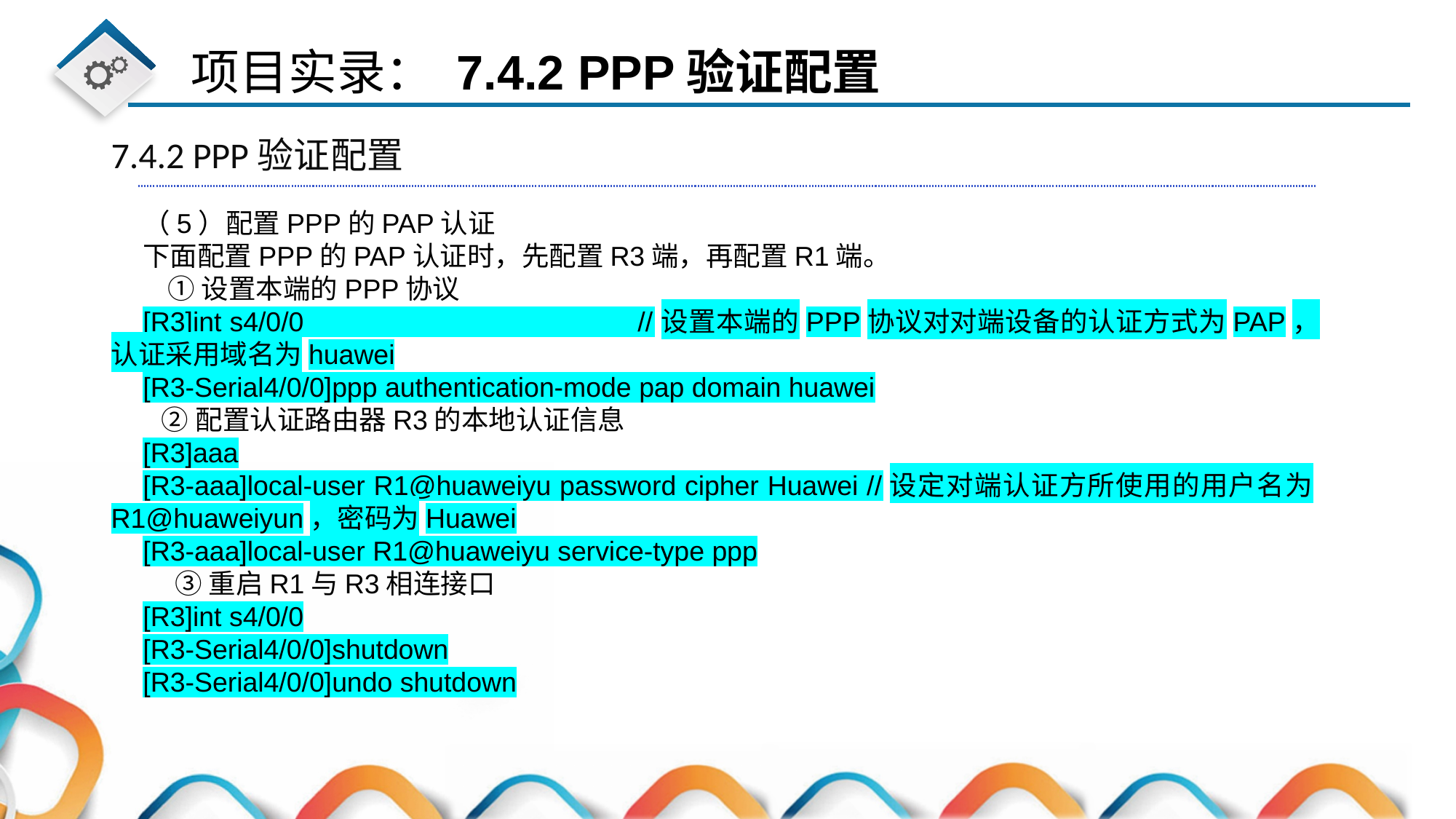

7.4.2 PPP验证配置

（5）配置PPP的PAP认证
下面配置PPP的PAP认证时，先配置R3端，再配置R1端。
    ①设置本端的PPP协议
[R3]int s4/0/0                                          //设置本端的PPP协议对对端设备的认证方式为PAP，认证采用域名为huawei
[R3-Serial4/0/0]ppp authentication-mode pap domain huawei
   ②配置认证路由器R3的本地认证信息
[R3]aaa
[R3-aaa]local-user R1@huaweiyu password cipher Huawei //设定对端认证方所使用的用户名为R1@huaweiyun，密码为Huawei
[R3-aaa]local-user R1@huaweiyu service-type ppp
③重启R1与R3相连接口
[R3]int s4/0/0
[R3-Serial4/0/0]shutdown
[R3-Serial4/0/0]undo shutdown